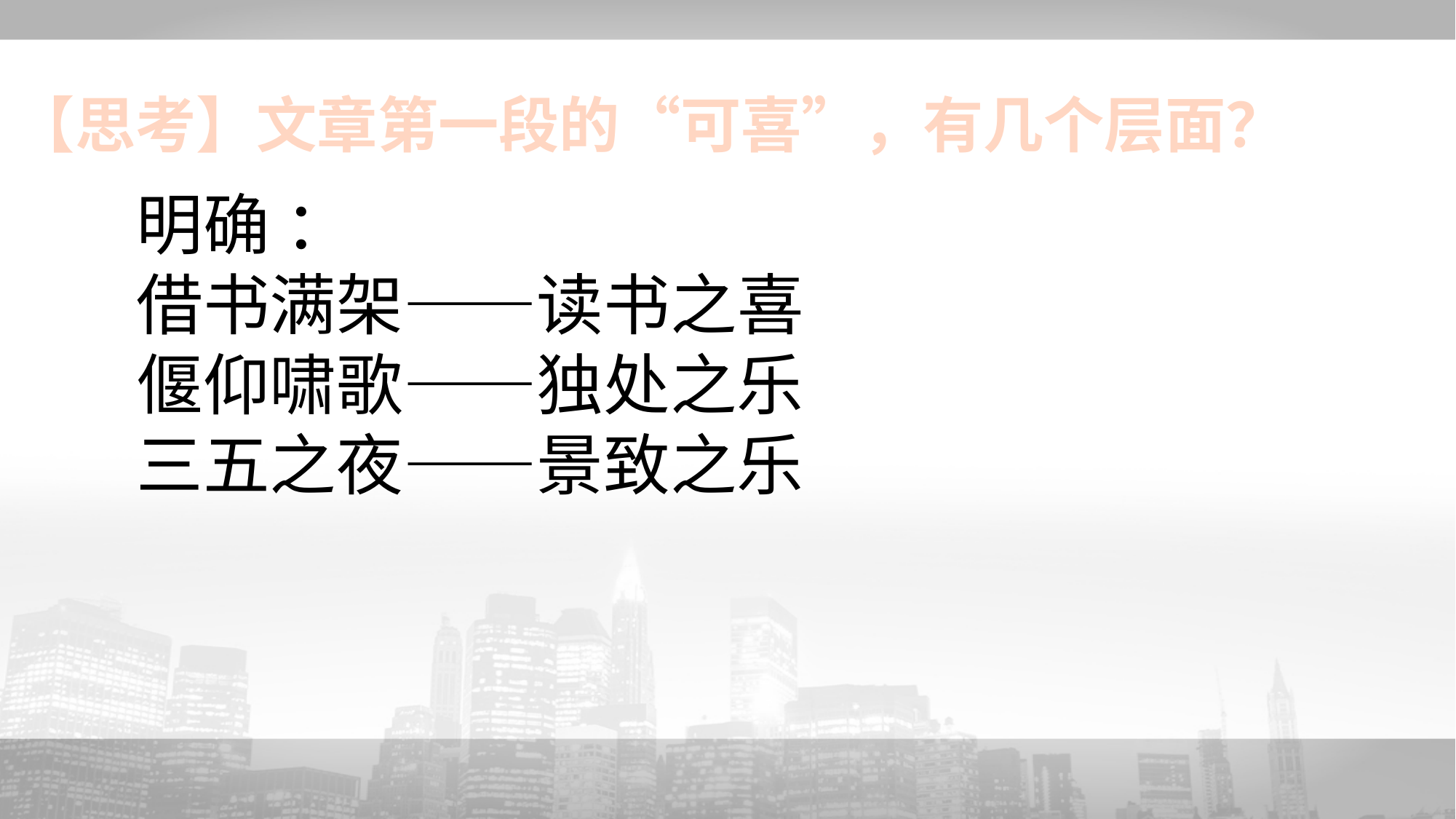

# 【思考】文章第一段的“可喜”，有几个层面？
明确 ：
借书满架——读书之喜
偃仰啸歌——独处之乐
三五之夜——景致之乐